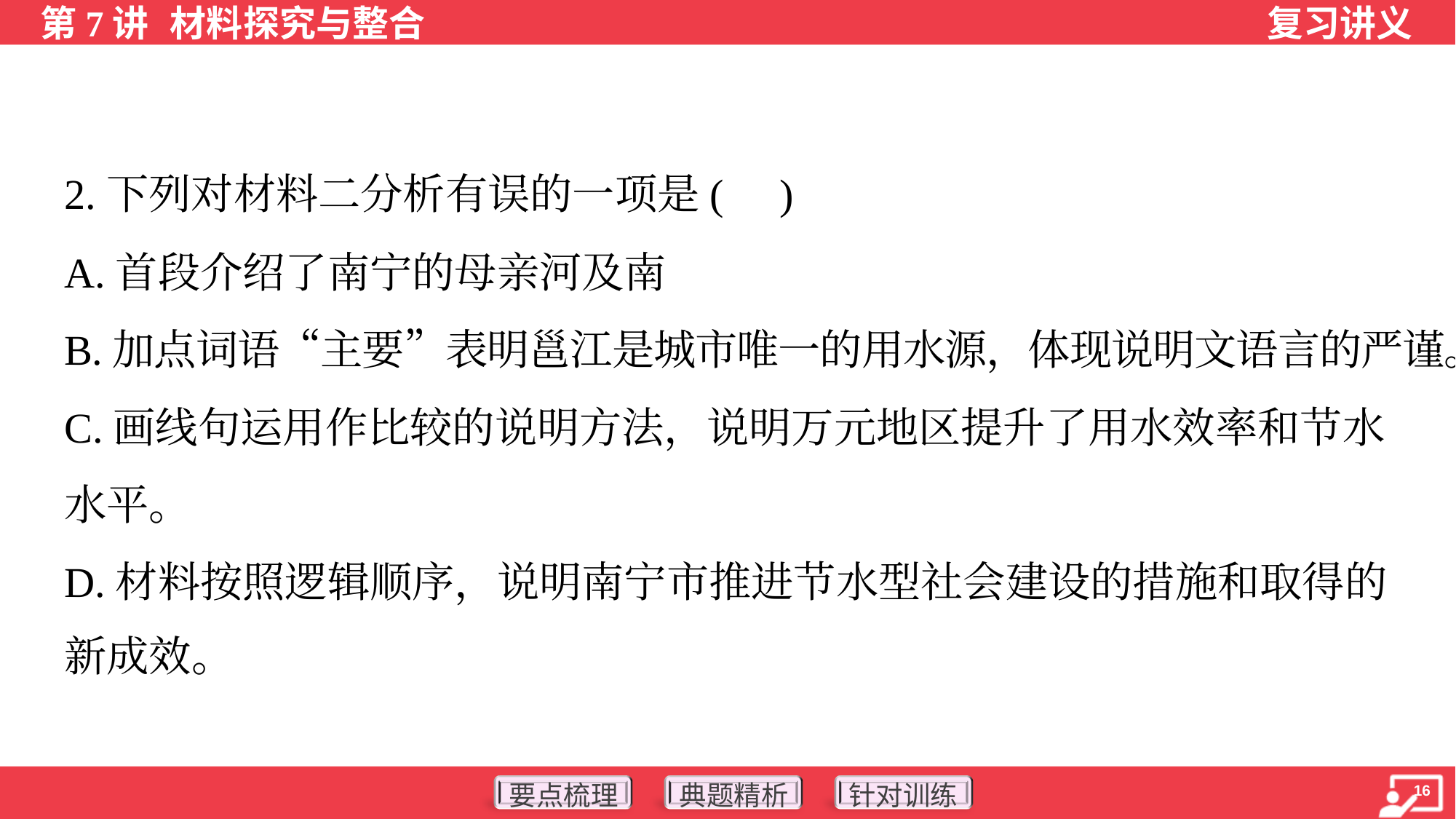

2.下列对材料二分析有误的一项是(     )
A.首段介绍了南宁的母亲河及南
B.加点词语“主要”表明邕江是城市唯一的用水源，体现说明文语言的严谨。
C.画线句运用作比较的说明方法，说明万元地区提升了用水效率和节水
水平。
D.材料按照逻辑顺序，说明南宁市推进节水型社会建设的措施和取得的
新成效。